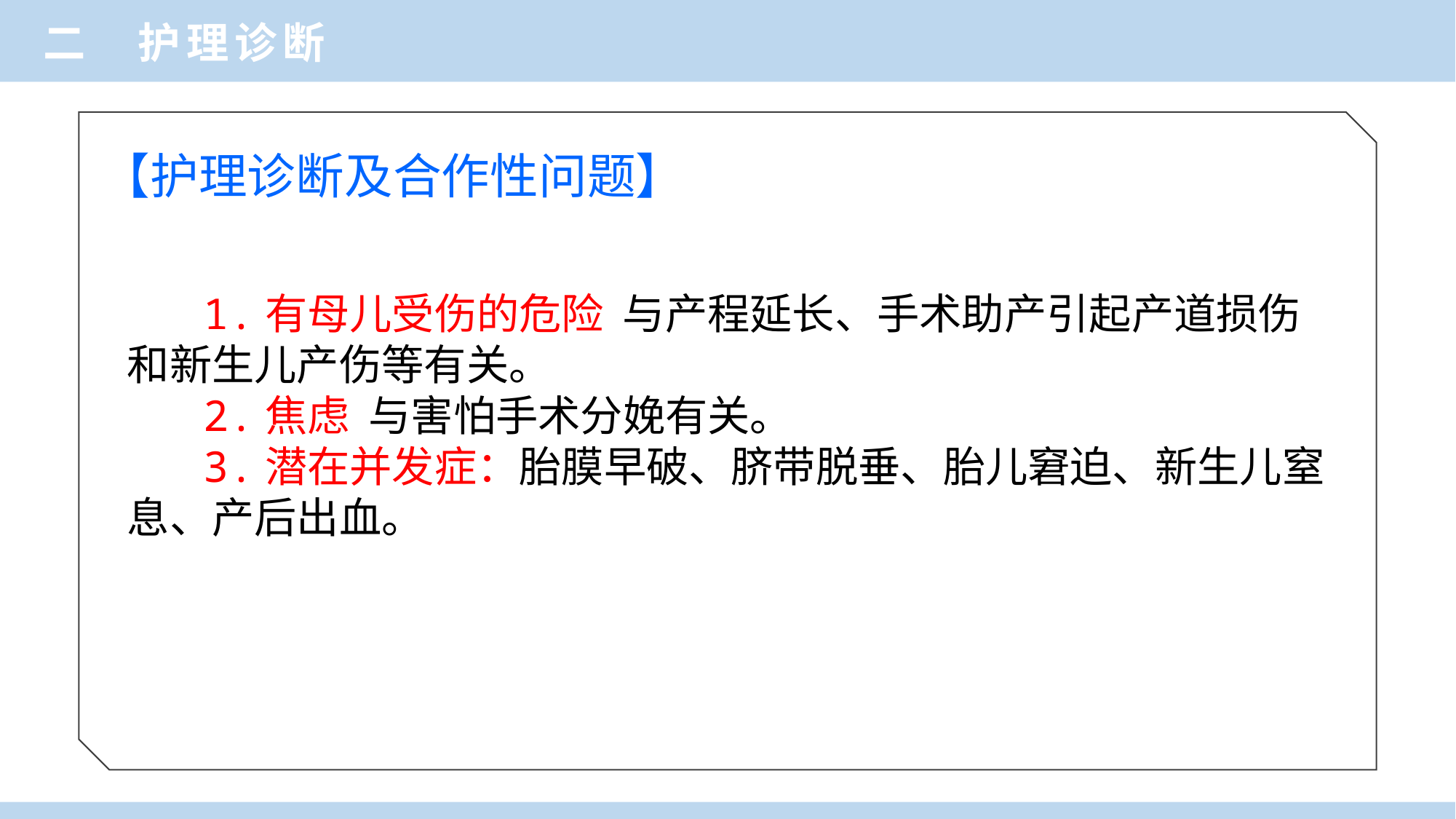

二   护理诊断

【护理诊断及合作性问题】
   1.有母儿受伤的危险  与产程延长、手术助产引起产道损伤和新生儿产伤等有关。
   2.焦虑  与害怕手术分娩有关。
   3.潜在并发症：胎膜早破、脐带脱垂、胎儿窘迫、新生儿窒息、产后出血。